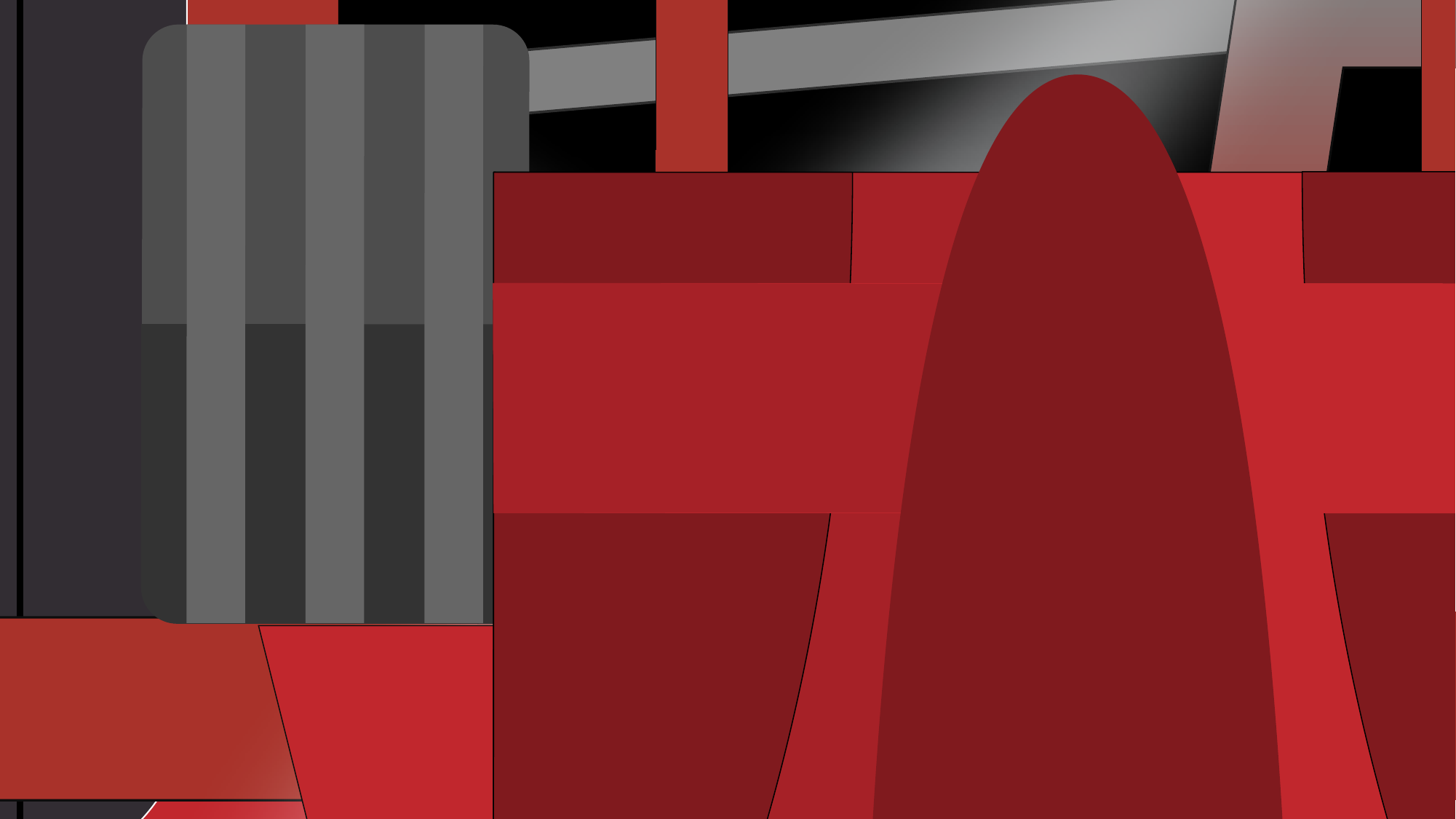

岳麓三人组
TXX

P神

岳麓三人组
TXX

P神

岳麓三人组
TXX

P神

岳麓三人组
TXX

P神

2015

P神

P神TXX

P神TXX

P神TXX

P神TXX

岳麓三人组

01

2015

P神

P神TXX

P神TXX

P神TXX

P神TXX

岳麓三人组

01